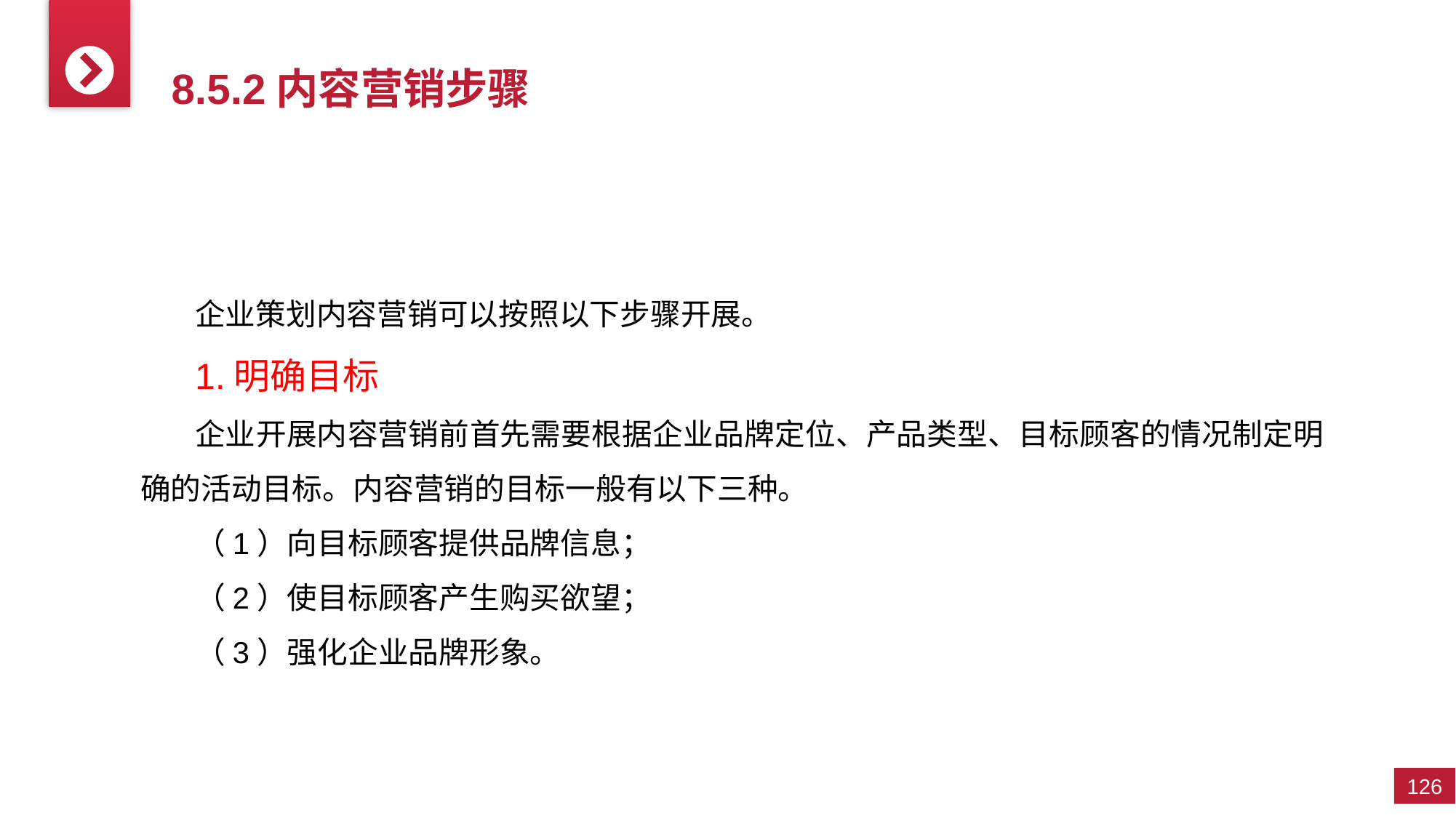

8.5.2内容营销步骤
企业策划内容营销可以按照以下步骤开展。
1.明确目标
企业开展内容营销前首先需要根据企业品牌定位、产品类型、目标顾客的情况制定明确的活动目标。内容营销的目标一般有以下三种。
（1）向目标顾客提供品牌信息；
（2）使目标顾客产生购买欲望；
（3）强化企业品牌形象。